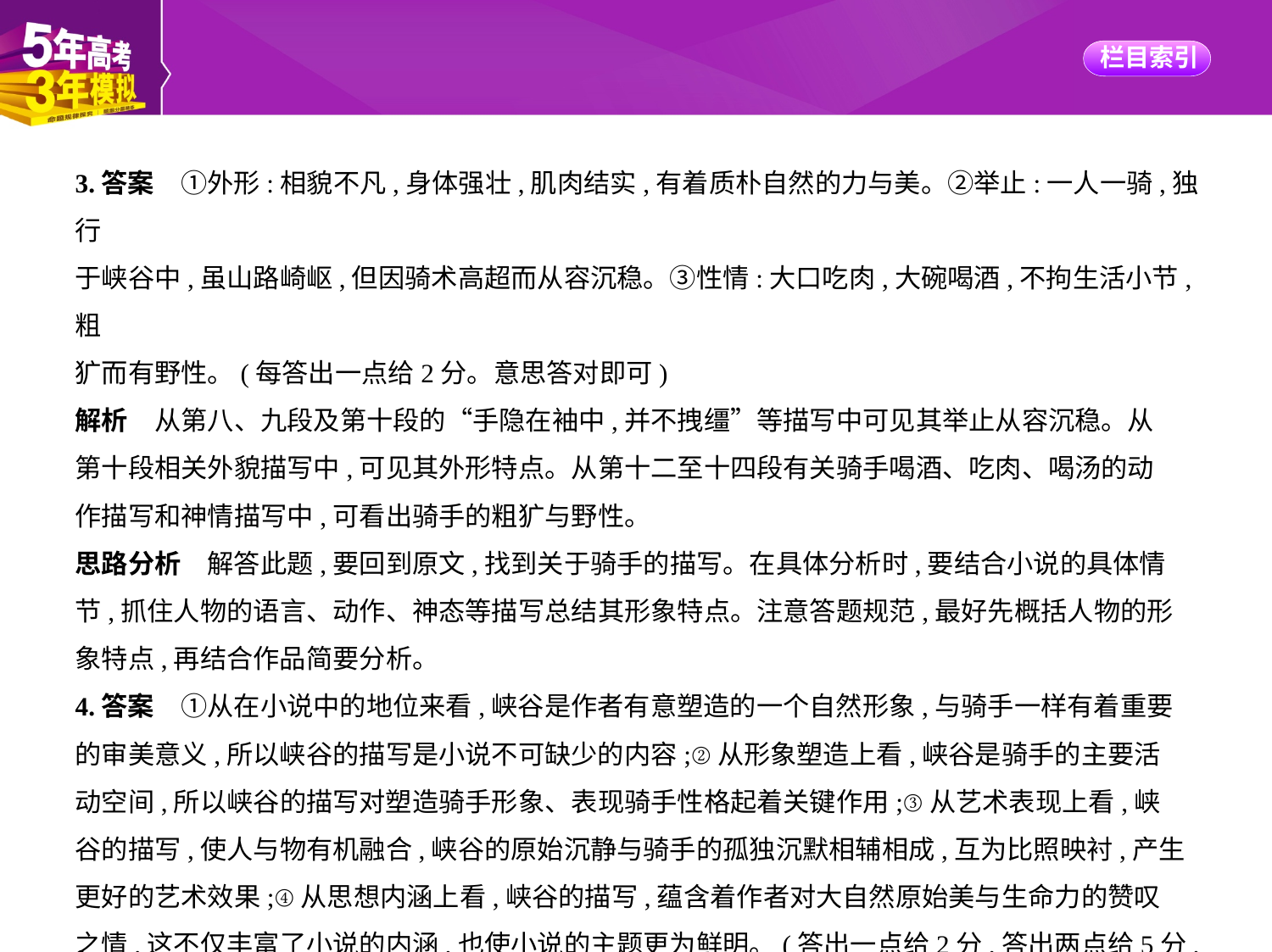

3.答案　①外形:相貌不凡,身体强壮,肌肉结实,有着质朴自然的力与美。②举止:一人一骑,独行
于峡谷中,虽山路崎岖,但因骑术高超而从容沉稳。③性情:大口吃肉,大碗喝酒,不拘生活小节,粗
犷而有野性。(每答出一点给2分。意思答对即可)
解析　从第八、九段及第十段的“手隐在袖中,并不拽缰”等描写中可见其举止从容沉稳。从
第十段相关外貌描写中,可见其外形特点。从第十二至十四段有关骑手喝酒、吃肉、喝汤的动
作描写和神情描写中,可看出骑手的粗犷与野性。
思路分析　解答此题,要回到原文,找到关于骑手的描写。在具体分析时,要结合小说的具体情
节,抓住人物的语言、动作、神态等描写总结其形象特点。注意答题规范,最好先概括人物的形
象特点,再结合作品简要分析。
4.答案　①从在小说中的地位来看,峡谷是作者有意塑造的一个自然形象,与骑手一样有着重要
的审美意义,所以峡谷的描写是小说不可缺少的内容;②从形象塑造上看,峡谷是骑手的主要活
动空间,所以峡谷的描写对塑造骑手形象、表现骑手性格起着关键作用;③从艺术表现上看,峡
谷的描写,使人与物有机融合,峡谷的原始沉静与骑手的孤独沉默相辅相成,互为比照映衬,产生
更好的艺术效果;④从思想内涵上看,峡谷的描写,蕴含着作者对大自然原始美与生命力的赞叹
之情,这不仅丰富了小说的内涵,也使小说的主题更为鲜明。(答出一点给2分,答出两点给5分,答